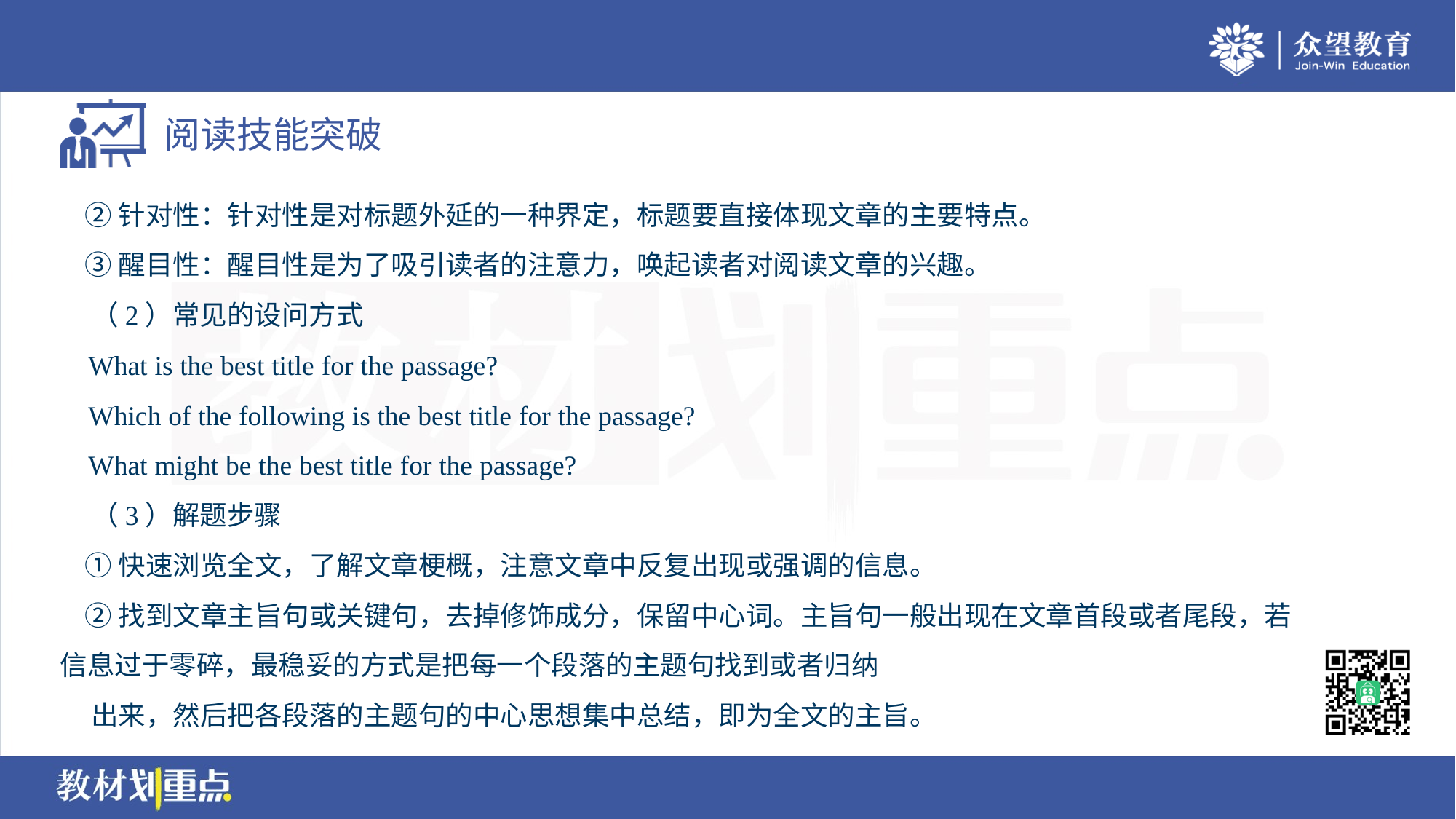

②针对性：针对性是对标题外延的一种界定，标题要直接体现文章的主要特点。
    ③醒目性：醒目性是为了吸引读者的注意力，唤起读者对阅读文章的兴趣。
    （2）常见的设问方式
    What is the best title for the passage?
    Which of the following is the best title for the passage?
    What might be the best title for the passage?
    （3）解题步骤
    ①快速浏览全文，了解文章梗概，注意文章中反复出现或强调的信息。
    ②找到文章主旨句或关键句，去掉修饰成分，保留中心词。主旨句一般出现在文章首段或者尾段，若
信息过于零碎，最稳妥的方式是把每一个段落的主题句找到或者归纳
    出来，然后把各段落的主题句的中心思想集中总结，即为全文的主旨。